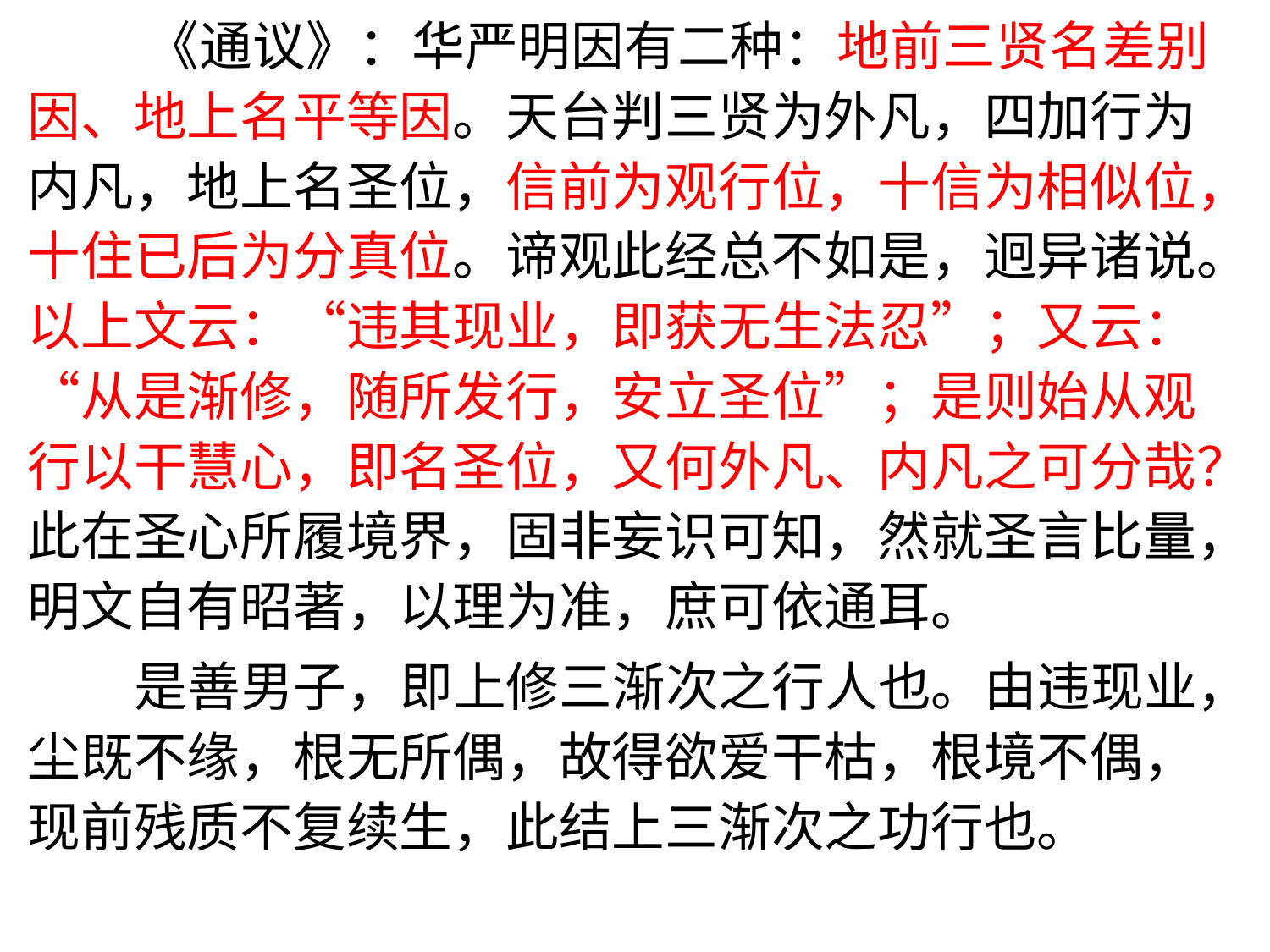

《通议》：华严明因有二种：地前三贤名差别因、地上名平等因。天台判三贤为外凡，四加行为内凡，地上名圣位，信前为观行位，十信为相似位，十住已后为分真位。谛观此经总不如是，迥异诸说。以上文云：“违其现业，即获无生法忍”；又云：“从是渐修，随所发行，安立圣位”；是则始从观行以干慧心，即名圣位，又何外凡、内凡之可分哉？此在圣心所履境界，固非妄识可知，然就圣言比量，明文自有昭著，以理为准，庶可依通耳。
        是善男子，即上修三渐次之行人也。由违现业，尘既不缘，根无所偶，故得欲爱干枯，根境不偶，现前残质不复续生，此结上三渐次之功行也。